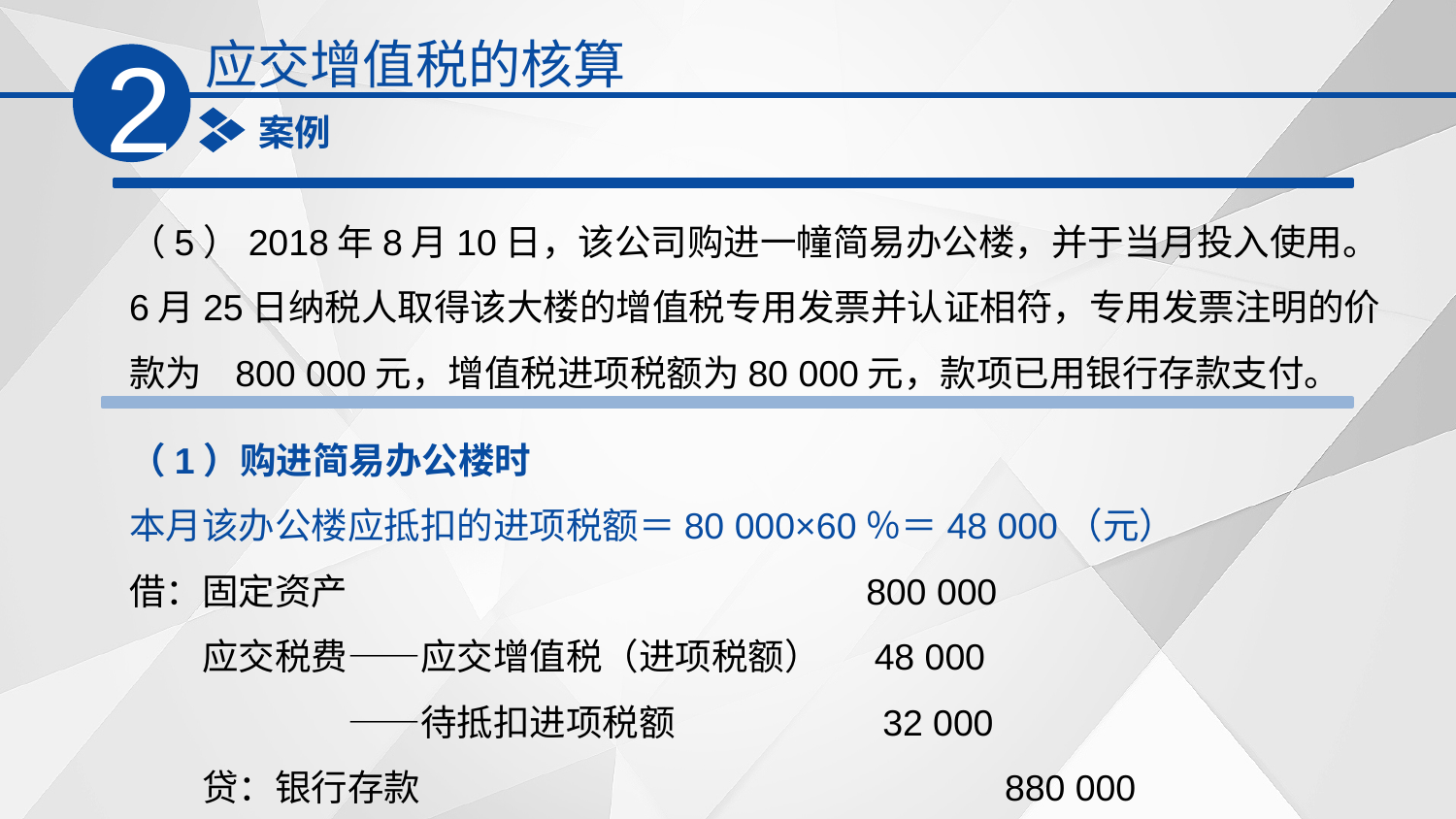

应交增值税的核算
2

案例

（5）2018年8月10日，该公司购进一幢简易办公楼，并于当月投入使用。6月25日纳税人取得该大楼的增值税专用发票并认证相符，专用发票注明的价款为   800 000元，增值税进项税额为80 000元，款项已用银行存款支付。

（1）购进简易办公楼时
本月该办公楼应抵扣的进项税额＝80 000×60％＝48 000（元）
借：固定资产　　　　　　　　　　　　　　800 000
　　应交税费——应交增值税（进项税额）　 48 000
　　　　　　——待抵扣进项税额　　　　　  32 000
　　贷：银行存款　　　　　　　　　　　　　　        880 000